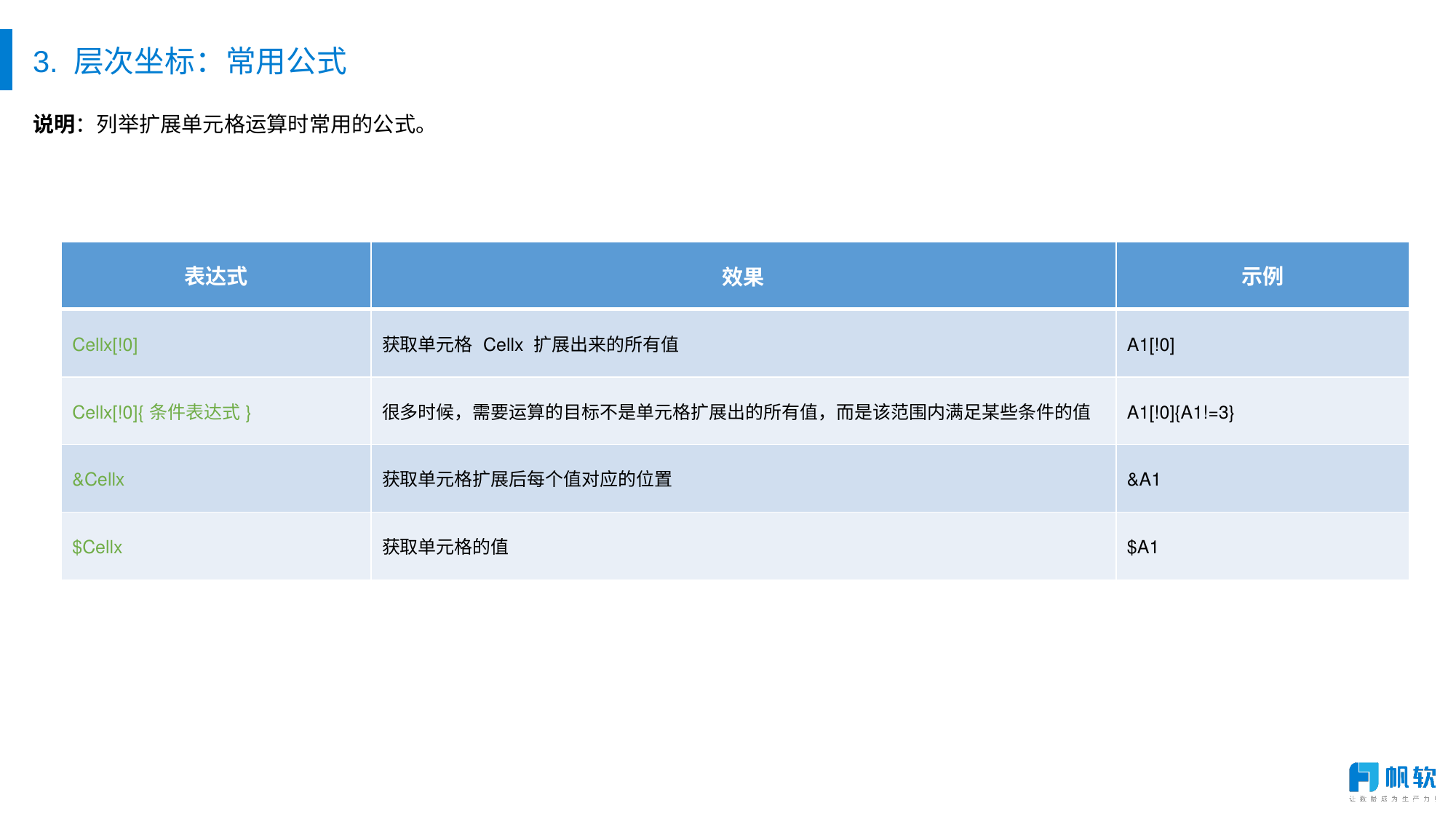

# 3. 层次坐标：常用公式
说明：列举扩展单元格运算时常用的公式。
| 表达式 | 效果 | 示例 |
| --- | --- | --- |
| Cellx[!0] | 获取单元格 Cellx 扩展出来的所有值 | A1[!0] |
| Cellx[!0]{条件表达式} | 很多时候，需要运算的目标不是单元格扩展出的所有值，而是该范围内满足某些条件的值 | A1[!0]{A1!=3} |
| &Cellx | 获取单元格扩展后每个值对应的位置 | &A1 |
| $Cellx | 获取单元格的值 | $A1 |